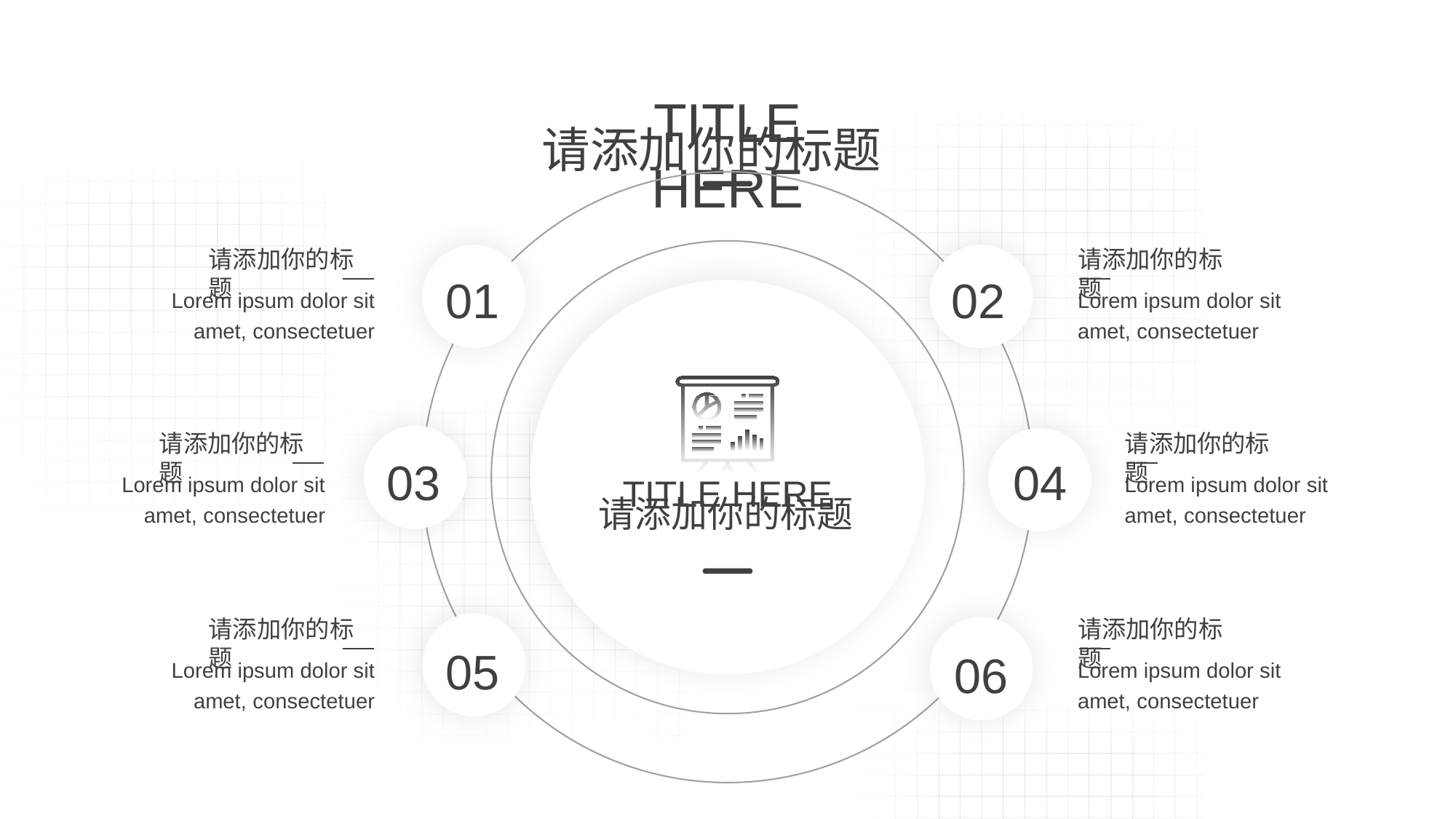

请添加你的标题
Lorem ipsum dolor sit amet, consectetuer
请添加你的标题
Lorem ipsum dolor sit amet, consectetuer

01
02

请添加你的标题
Lorem ipsum dolor sit amet, consectetuer
请添加你的标题
Lorem ipsum dolor sit amet, consectetuer

03
04
TITLE HERE
请添加你的标题

请添加你的标题
Lorem ipsum dolor sit amet, consectetuer
请添加你的标题
Lorem ipsum dolor sit amet, consectetuer

05
06